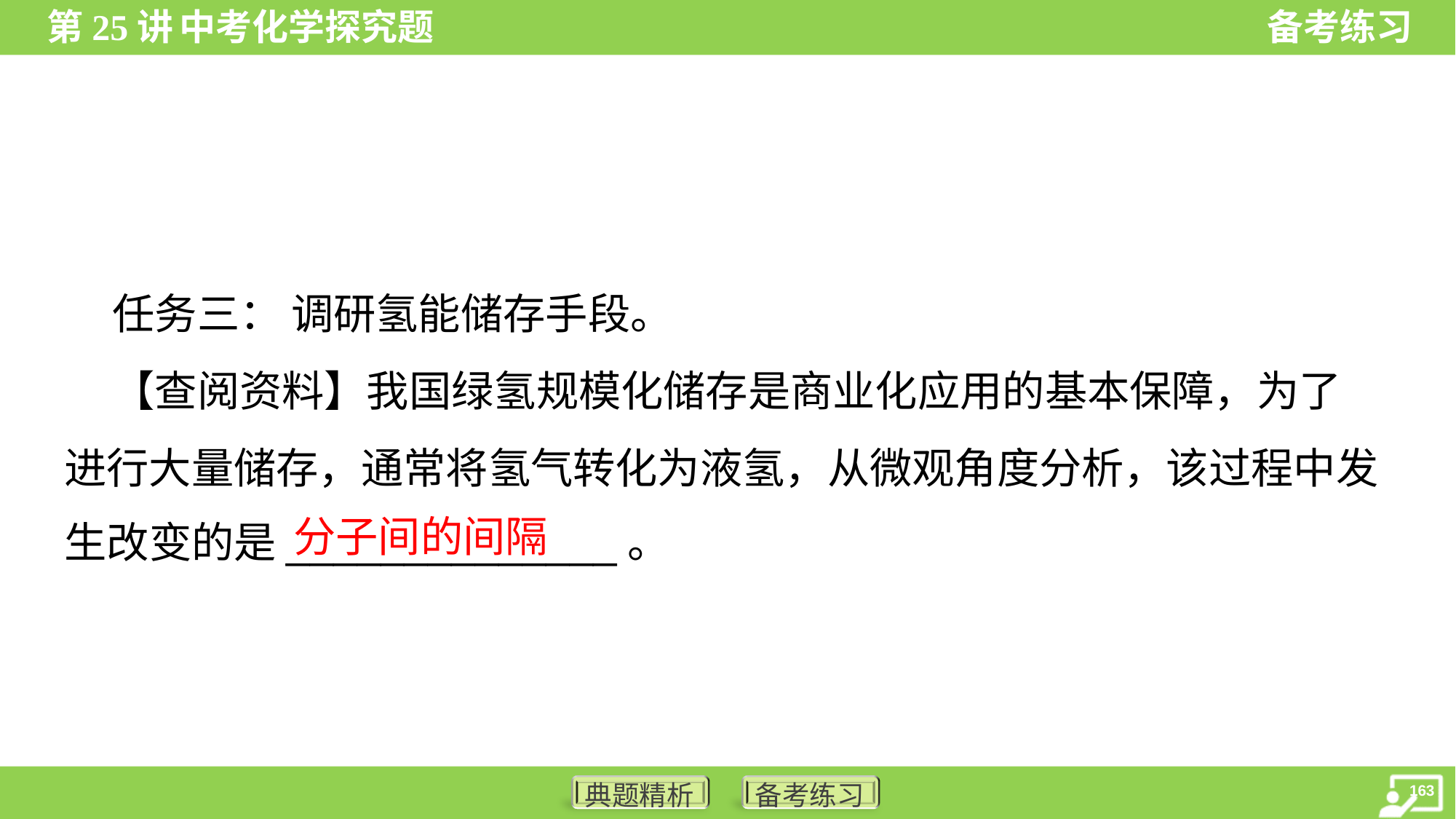

任务三： 调研氢能储存手段。
    【查阅资料】我国绿氢规模化储存是商业化应用的基本保障，为了
进行大量储存，通常将氢气转化为液氢，从微观角度分析，该过程中发
生改变的是______________。
分子间的间隔